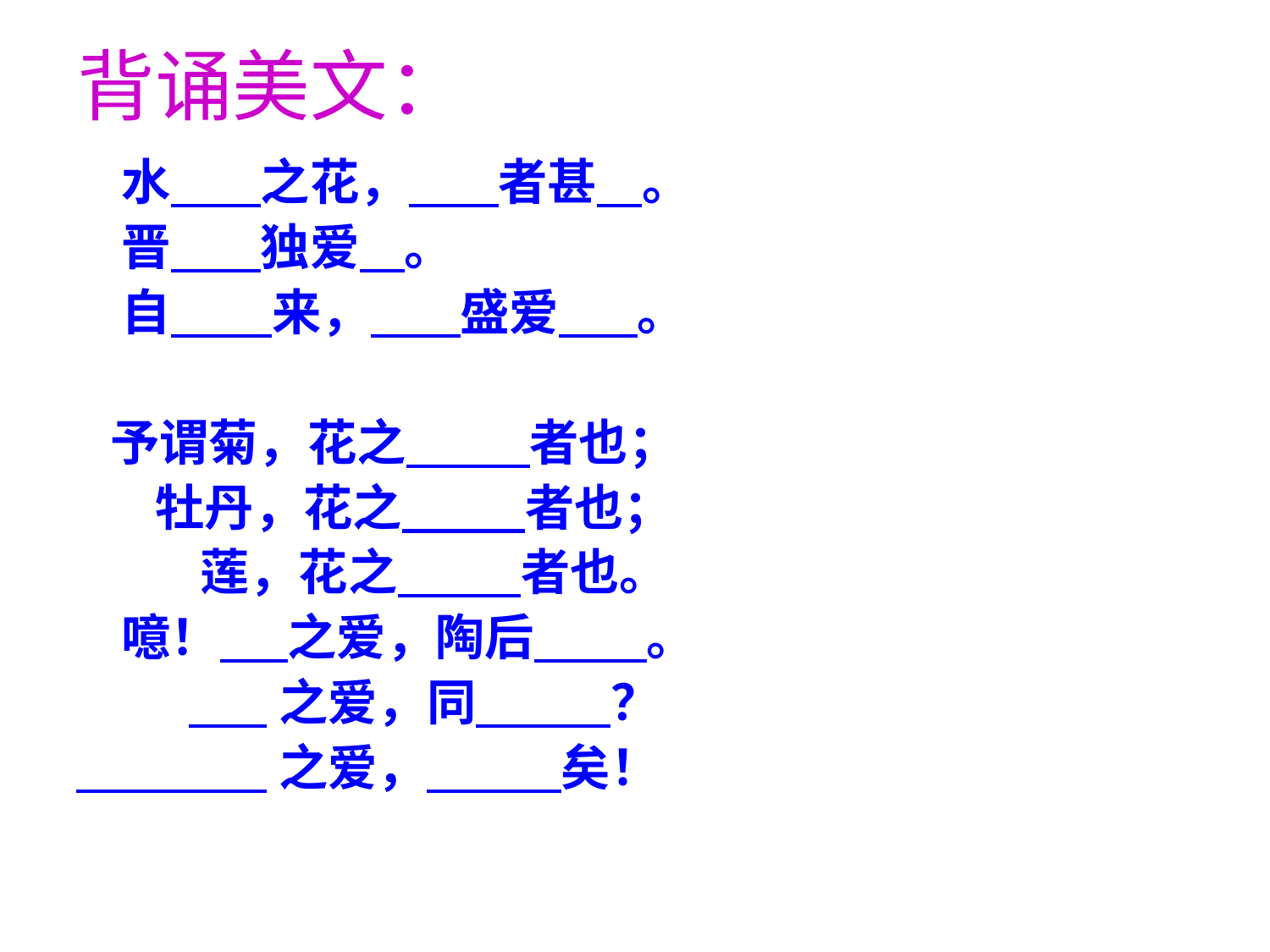

背诵美文：
# 水        之花，        者甚    。
   晋        独爱    。
   自         来，        盛爱       。

  予谓菊，花之           者也；
      牡丹，花之           者也；
          莲，花之           者也。
   噫！      之爱，陶后          。
                 之爱，同            ？
                 之爱，            矣！